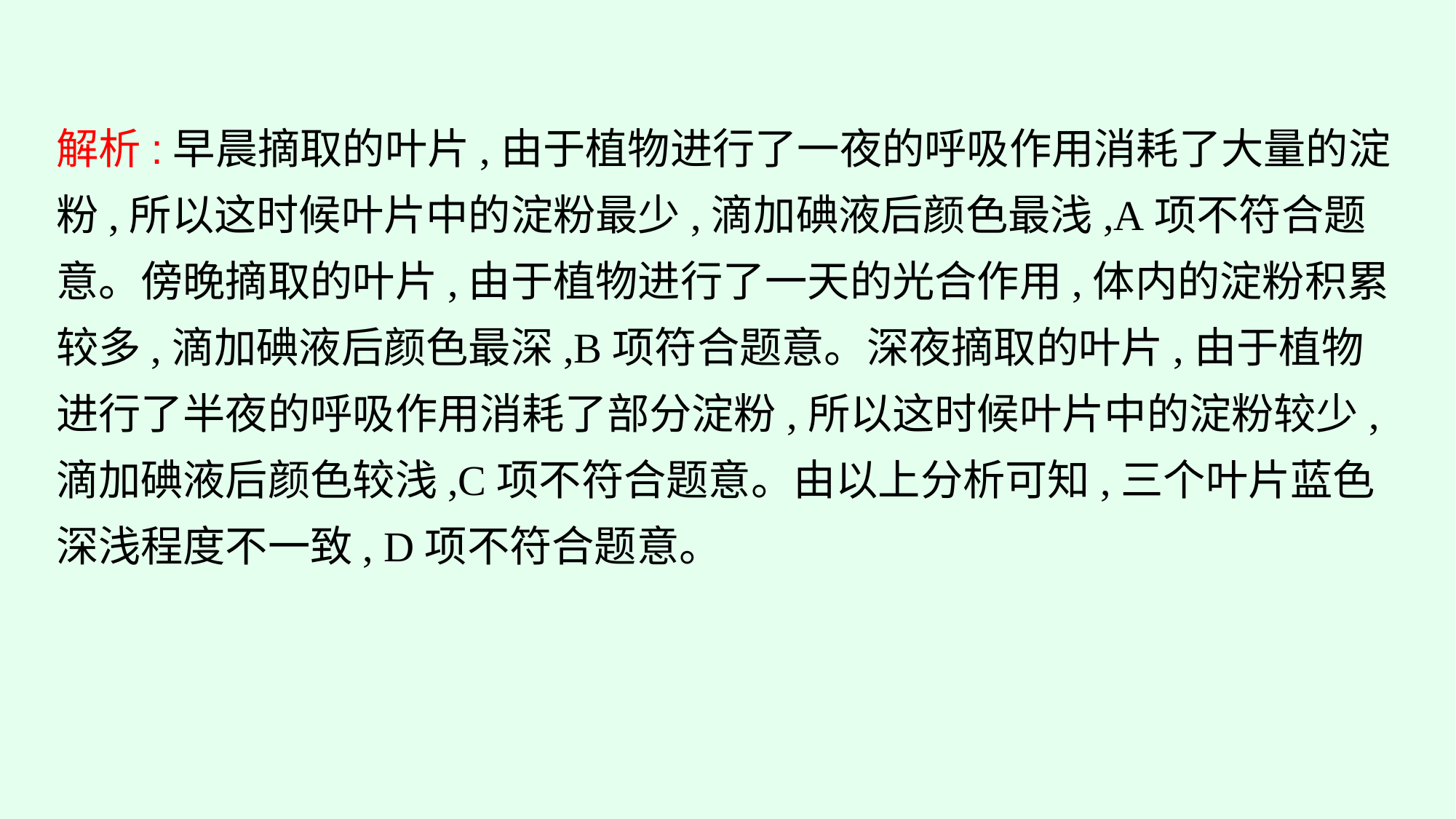

解析:早晨摘取的叶片,由于植物进行了一夜的呼吸作用消耗了大量的淀粉,所以这时候叶片中的淀粉最少,滴加碘液后颜色最浅,A项不符合题意。傍晚摘取的叶片,由于植物进行了一天的光合作用,体内的淀粉积累较多,滴加碘液后颜色最深,B项符合题意。深夜摘取的叶片,由于植物进行了半夜的呼吸作用消耗了部分淀粉,所以这时候叶片中的淀粉较少,滴加碘液后颜色较浅,C项不符合题意。由以上分析可知,三个叶片蓝色深浅程度不一致, D项不符合题意。